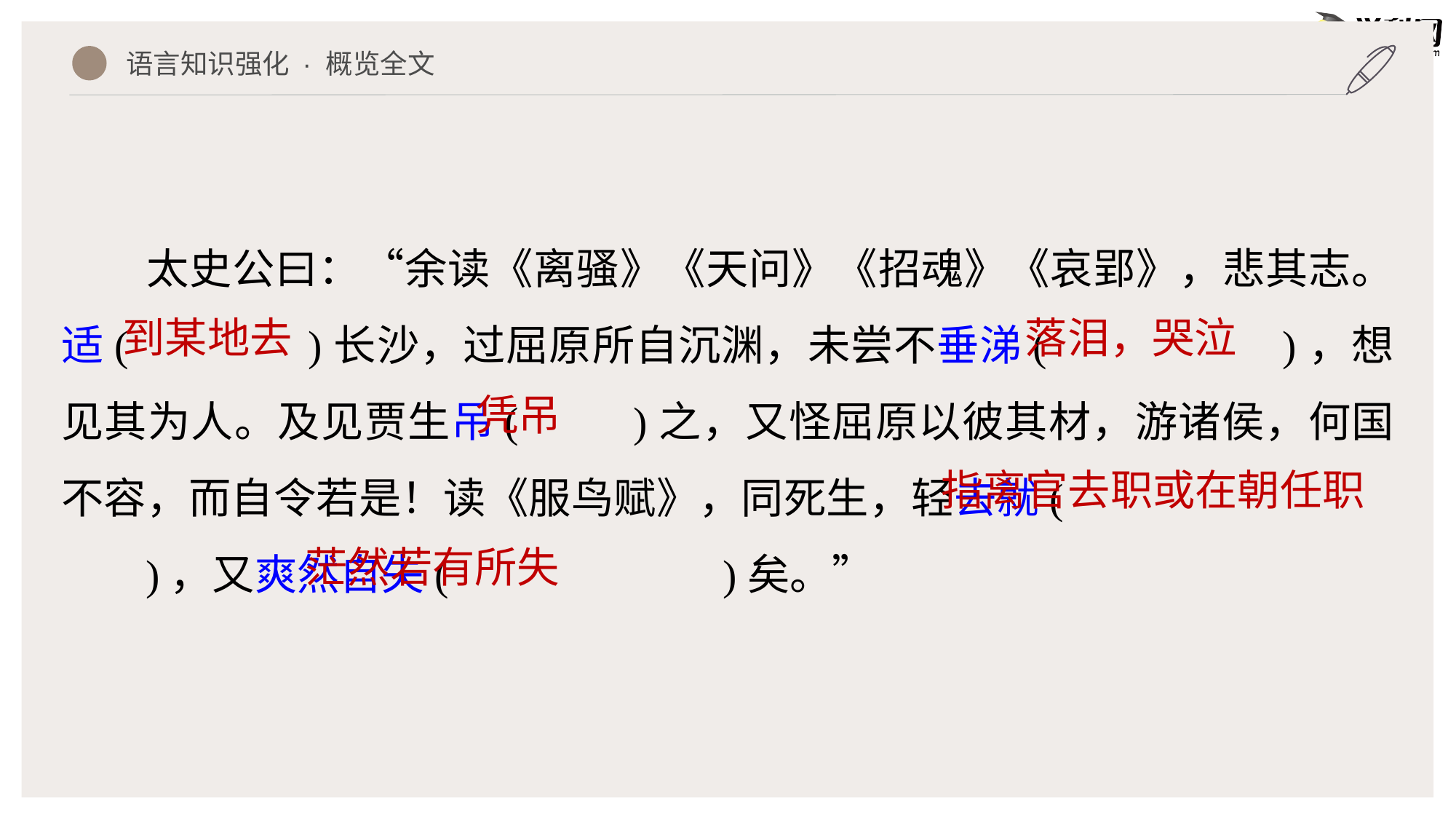

语言知识强化 · 概览全文

太史公曰：“余读《离骚》《天问》《招魂》《哀郢》，悲其志。适(                )长沙，过屈原所自沉渊，未尝不垂涕(                     )，想见其为人。及见贾生吊(          )之，又怪屈原以彼其材，游诸侯，何国不容，而自令若是！读《服鸟赋》，同死生，轻去就(                                        )，又爽然自失(                          )矣。”
到某地去
落泪，哭泣
凭吊
指离官去职或在朝任职
茫然若有所失